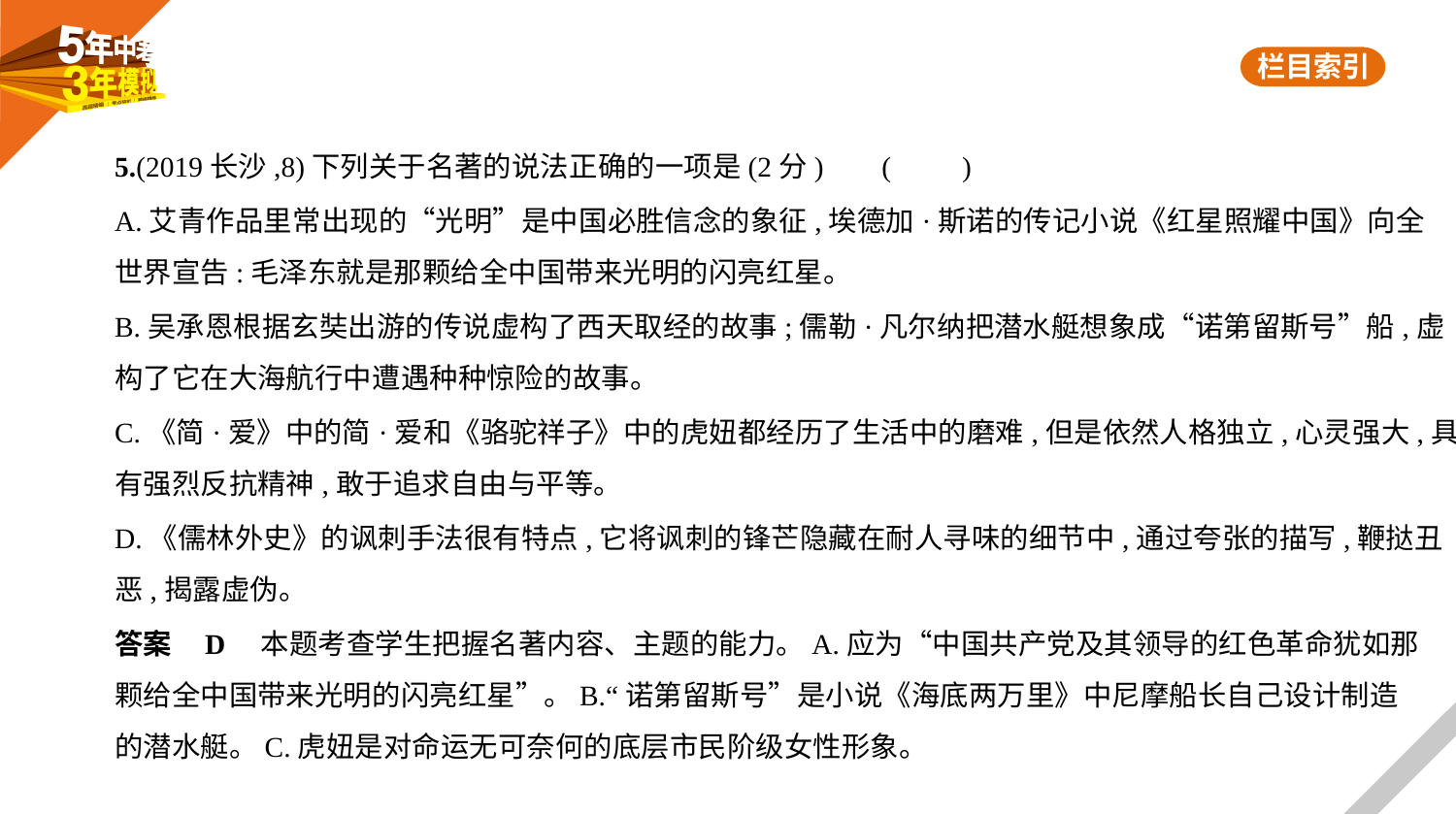

5.(2019长沙,8)下列关于名著的说法正确的一项是(2分)     (　　)
A.艾青作品里常出现的“光明”是中国必胜信念的象征,埃德加·斯诺的传记小说《红星照耀中国》向全
世界宣告:毛泽东就是那颗给全中国带来光明的闪亮红星。
B.吴承恩根据玄奘出游的传说虚构了西天取经的故事;儒勒·凡尔纳把潜水艇想象成“诺第留斯号”船,虚
构了它在大海航行中遭遇种种惊险的故事。
C.《简·爱》中的简·爱和《骆驼祥子》中的虎妞都经历了生活中的磨难,但是依然人格独立,心灵强大,具
有强烈反抗精神,敢于追求自由与平等。
D.《儒林外史》的讽刺手法很有特点,它将讽刺的锋芒隐藏在耐人寻味的细节中,通过夸张的描写,鞭挞丑
恶,揭露虚伪。
答案    D　本题考查学生把握名著内容、主题的能力。A.应为“中国共产党及其领导的红色革命犹如那
颗给全中国带来光明的闪亮红星”。B.“诺第留斯号”是小说《海底两万里》中尼摩船长自己设计制造
的潜水艇。C.虎妞是对命运无可奈何的底层市民阶级女性形象。